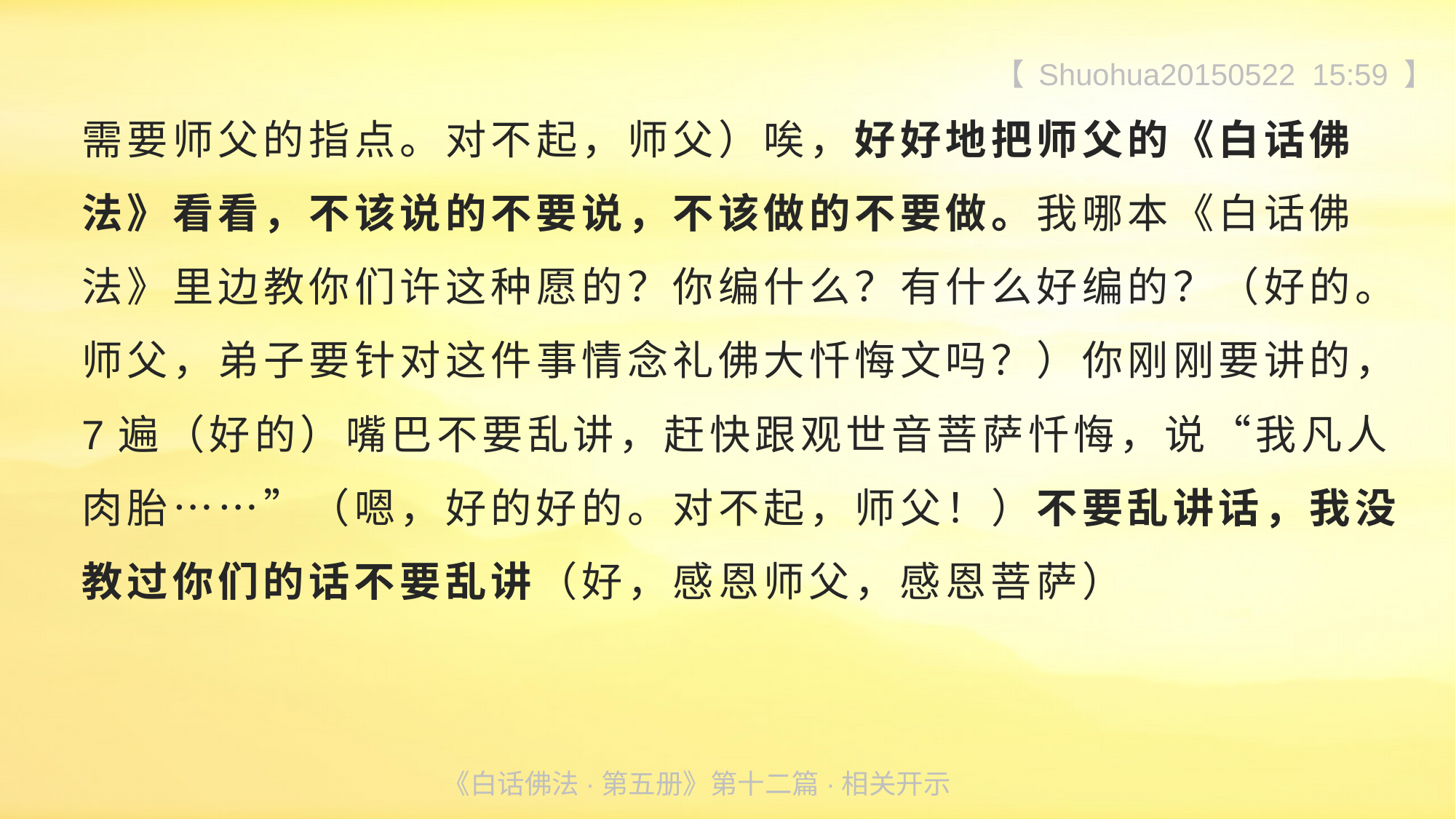

【 Shuohua20150522  15:59 】
需要师父的指点。对不起，师父）唉，好好地把师父的《白话佛法》看看，不该说的不要说，不该做的不要做。我哪本《白话佛法》里边教你们许这种愿的？你编什么？有什么好编的？（好的。师父，弟子要针对这件事情念礼佛大忏悔文吗？）你刚刚要讲的，7遍（好的）嘴巴不要乱讲，赶快跟观世音菩萨忏悔，说“我凡人肉胎……”（嗯，好的好的。对不起，师父！）不要乱讲话，我没教过你们的话不要乱讲（好，感恩师父，感恩菩萨）

《白话佛法·第五册》第十二篇·相关开示